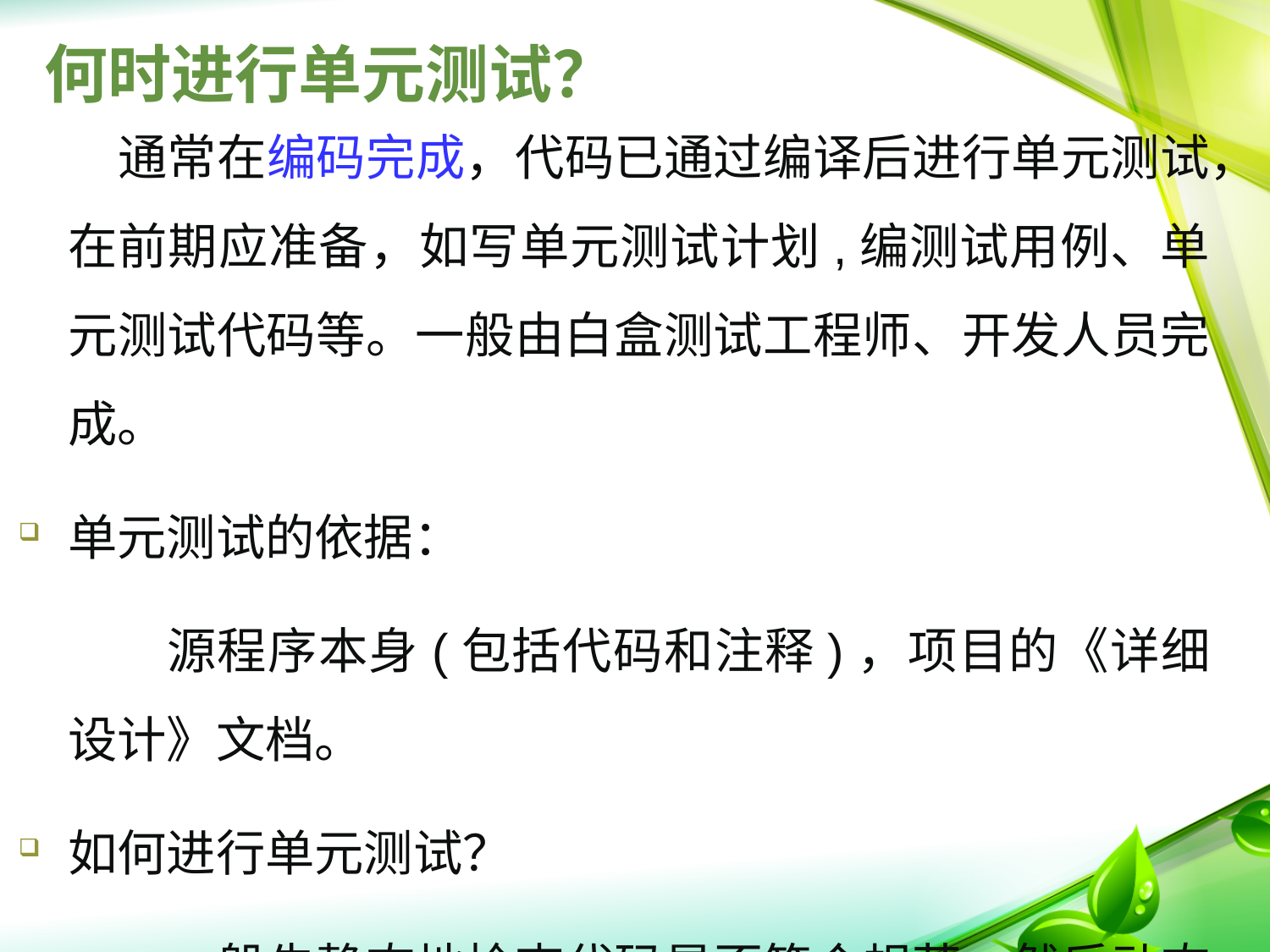

# 何时进行单元测试？
　　通常在编码完成，代码已通过编译后进行单元测试，在前期应准备，如写单元测试计划,编测试用例、单元测试代码等。一般由白盒测试工程师、开发人员完成。
单元测试的依据：
           源程序本身(包括代码和注释)，项目的《详细设计》文档。
如何进行单元测试？
　　　一般先静态地检查代码是否符合规范，然后动态地运行代码并检查运行结果。主要用白盒测试。